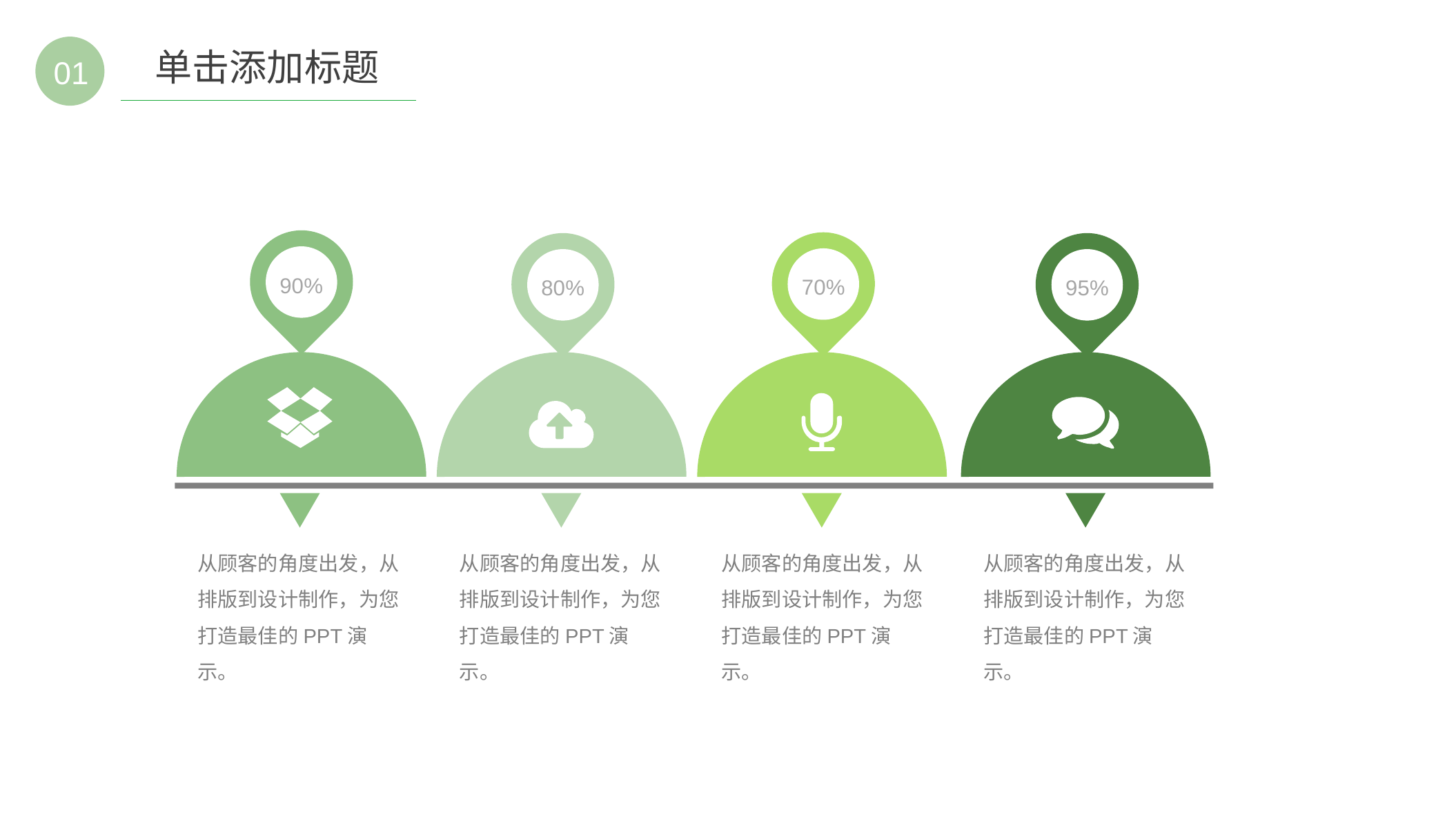

01
单击添加标题

90%

70%

80%

95%

从顾客的角度出发，从排版到设计制作，为您打造最佳的PPT演示。
从顾客的角度出发，从排版到设计制作，为您打造最佳的PPT演示。
从顾客的角度出发，从排版到设计制作，为您打造最佳的PPT演示。
从顾客的角度出发，从排版到设计制作，为您打造最佳的PPT演示。